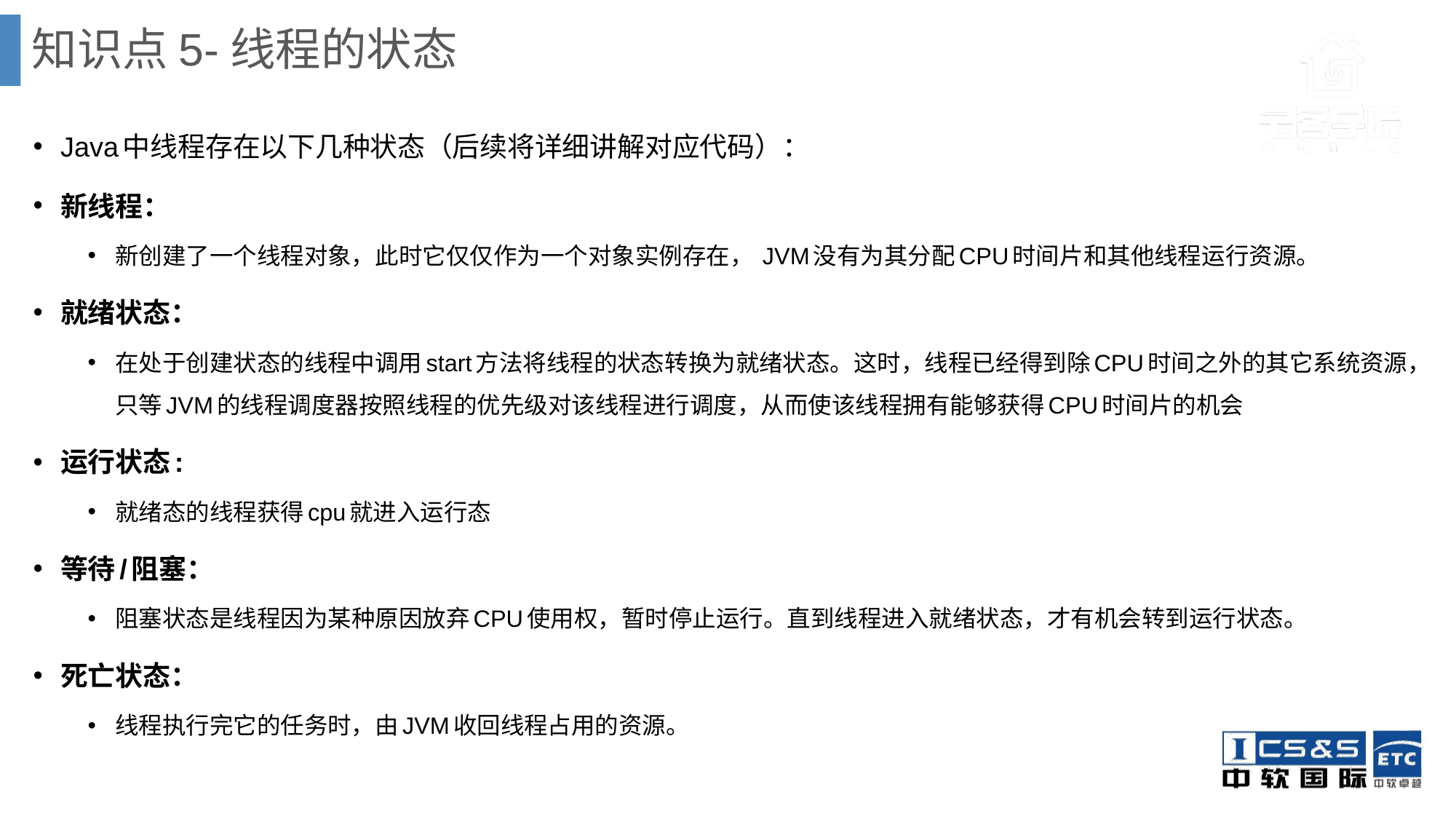

# 知识点5-线程的状态
Java中线程存在以下几种状态（后续将详细讲解对应代码）：
新线程：
新创建了一个线程对象，此时它仅仅作为一个对象实例存在， JVM没有为其分配CPU时间片和其他线程运行资源。
就绪状态：
在处于创建状态的线程中调用start方法将线程的状态转换为就绪状态。这时，线程已经得到除CPU时间之外的其它系统资源，只等JVM的线程调度器按照线程的优先级对该线程进行调度，从而使该线程拥有能够获得CPU时间片的机会
运行状态:
就绪态的线程获得cpu就进入运行态
等待/阻塞：
阻塞状态是线程因为某种原因放弃CPU使用权，暂时停止运行。直到线程进入就绪状态，才有机会转到运行状态。
死亡状态：
线程执行完它的任务时，由JVM收回线程占用的资源。